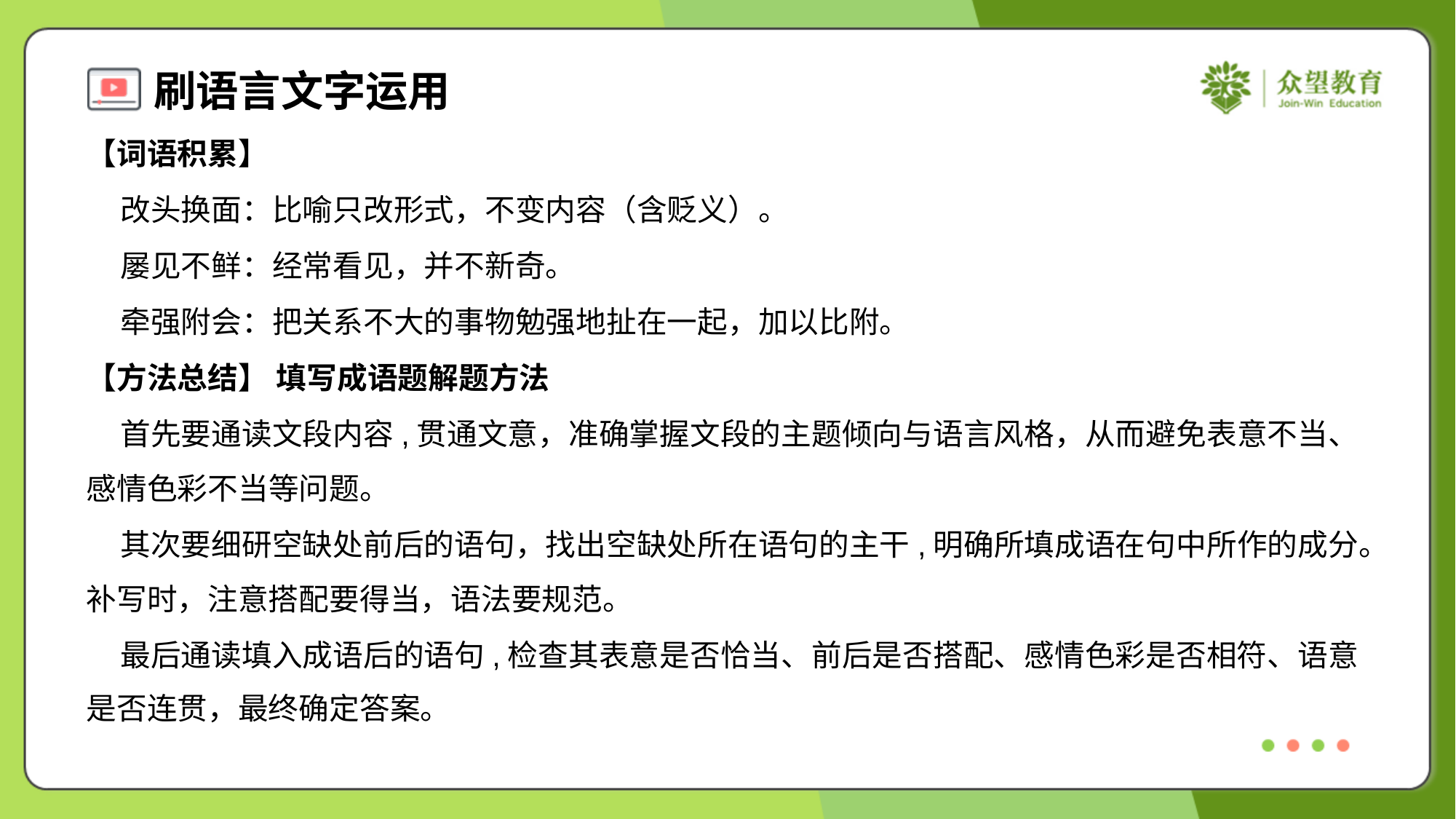

【词语积累】
    改头换面：比喻只改形式，不变内容（含贬义）。
    屡见不鲜：经常看见，并不新奇。
    牵强附会：把关系不大的事物勉强地扯在一起，加以比附。
【方法总结】 填写成语题解题方法
    首先要通读文段内容,贯通文意，准确掌握文段的主题倾向与语言风格，从而避免表意不当、
感情色彩不当等问题。
    其次要细研空缺处前后的语句，找出空缺处所在语句的主干,明确所填成语在句中所作的成分。
补写时，注意搭配要得当，语法要规范。
    最后通读填入成语后的语句,检查其表意是否恰当、前后是否搭配、感情色彩是否相符、语意
是否连贯，最终确定答案。